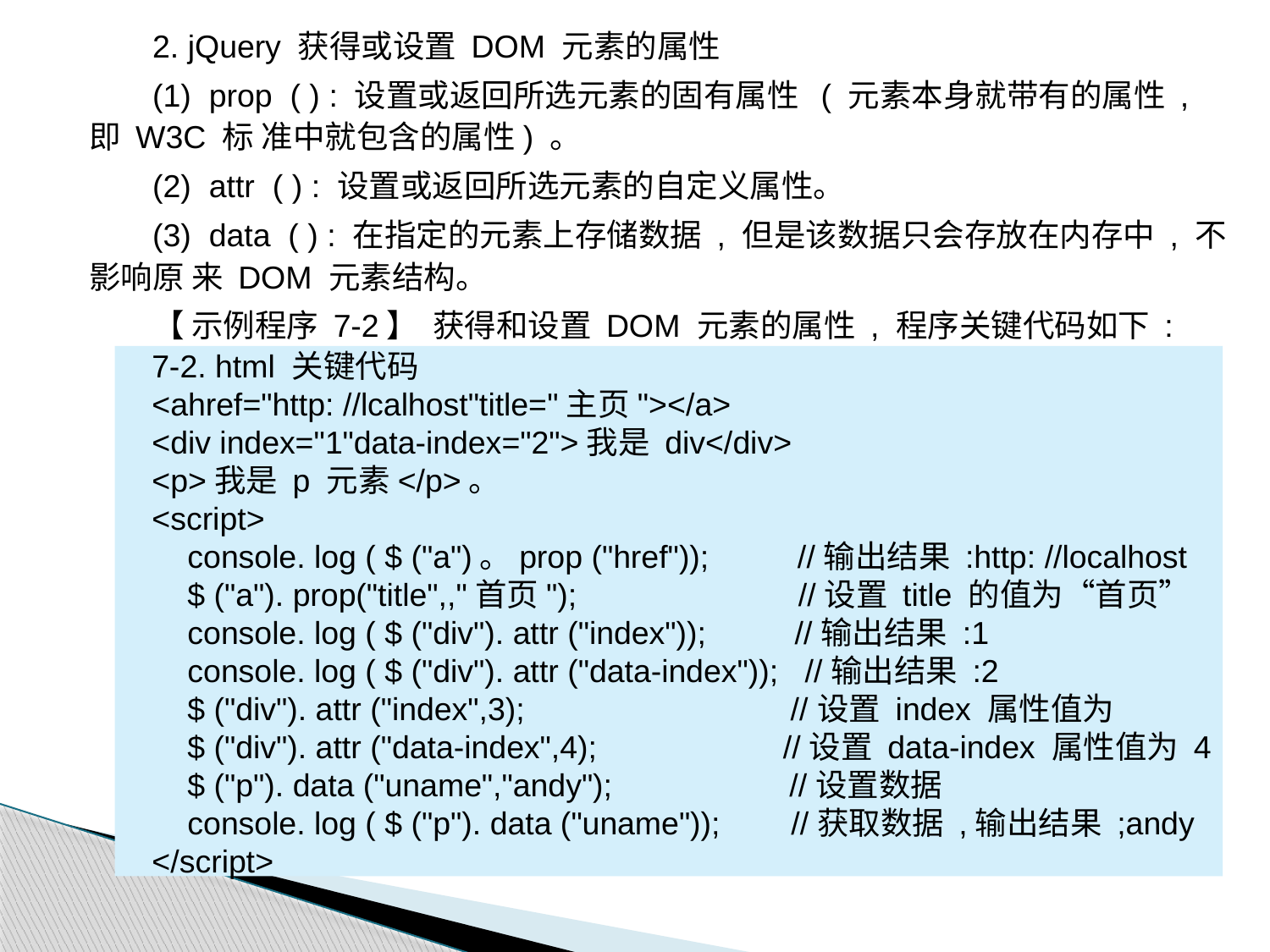

2. jQuery 获得或设置 DOM 元素的属性
(1)  prop  ( ) : 设置或返回所选元素的固有属性  ( 元素本身就带有的属性 ,  即 W3C 标 准中就包含的属性) 。
(2)  attr  ( ) : 设置或返回所选元素的自定义属性。
(3)  data  ( ) : 在指定的元素上存储数据 , 但是该数据只会存放在内存中 , 不影响原 来 DOM 元素结构。
【 示例程序 7-2】  获得和设置 DOM 元素的属性 , 程序关键代码如下 :
7-2. html 关键代码
<ahref="http: //lcalhost"title="主页"></a>
<div index="1"data-index="2">我是 div</div>
<p>我是 p 元素</p>。
<script>
    console. log ( $ ("a")。prop ("href"));          //输出结果 :http: //localhost
    $ ("a"). prop("title",,"首页");                         //设置 title 的值为“首页”
    console. log ( $ ("div"). attr ("index"));          //输出结果 :1
    console. log ( $ ("div"). attr ("data-index"));   //输出结果 :2
    $ ("div"). attr ("index",3);                              //设置 index 属性值为
    $ ("div"). attr ("data-index",4);                     //设置 data-index 属性值为 4
    $ ("p"). data ("uname","andy");                    //设置数据
    console. log ( $ ("p"). data ("uname"));        //获取数据 ,输出结果 ;andy
</script>